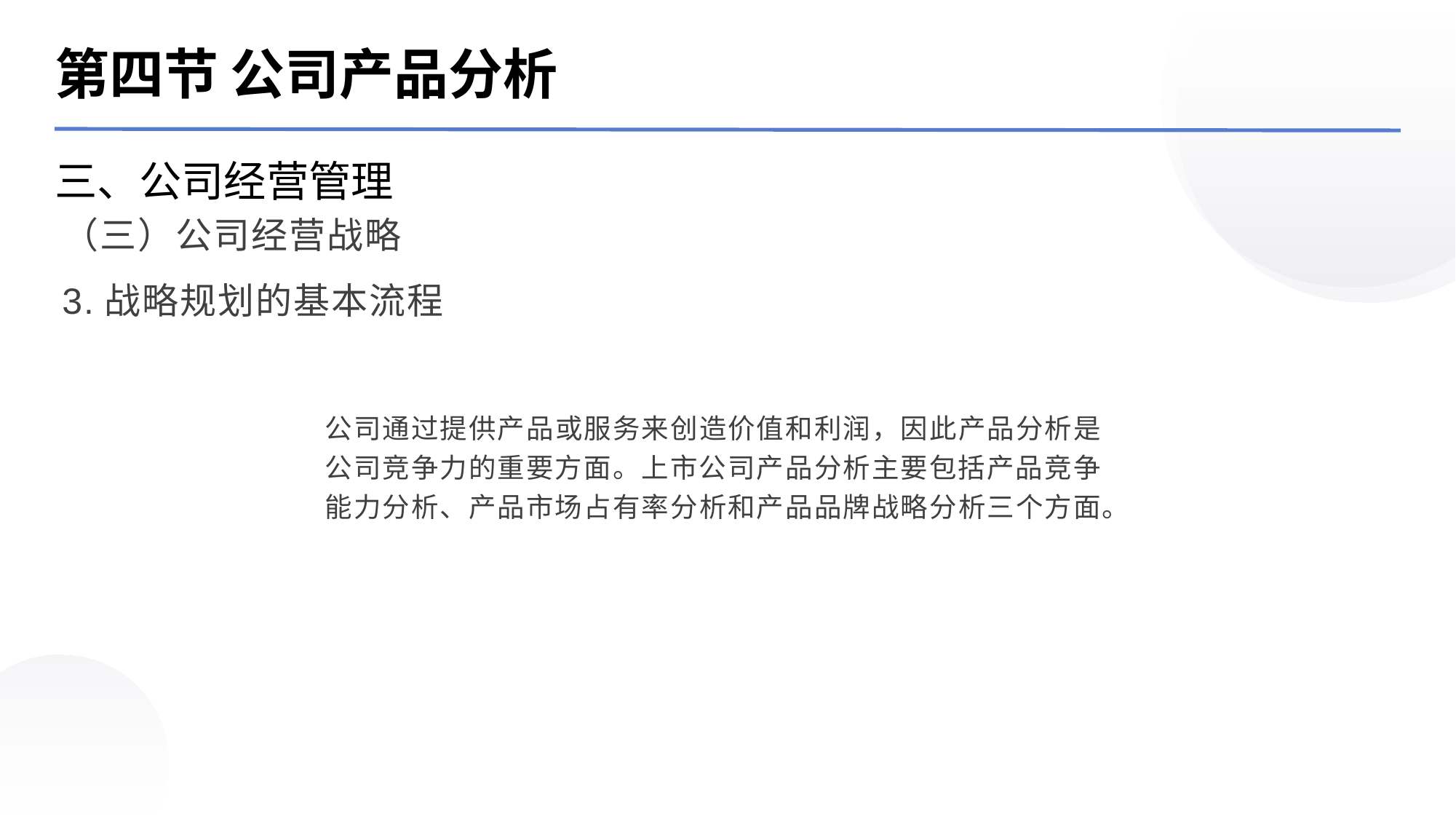

第四节 公司产品分析
三、公司经营管理
（三）公司经营战略
3.战略规划的基本流程
公司通过提供产品或服务来创造价值和利润，因此产品分析是公司竞争力的重要方面。上市公司产品分析主要包括产品竞争能力分析、产品市场占有率分析和产品品牌战略分析三个方面。

72